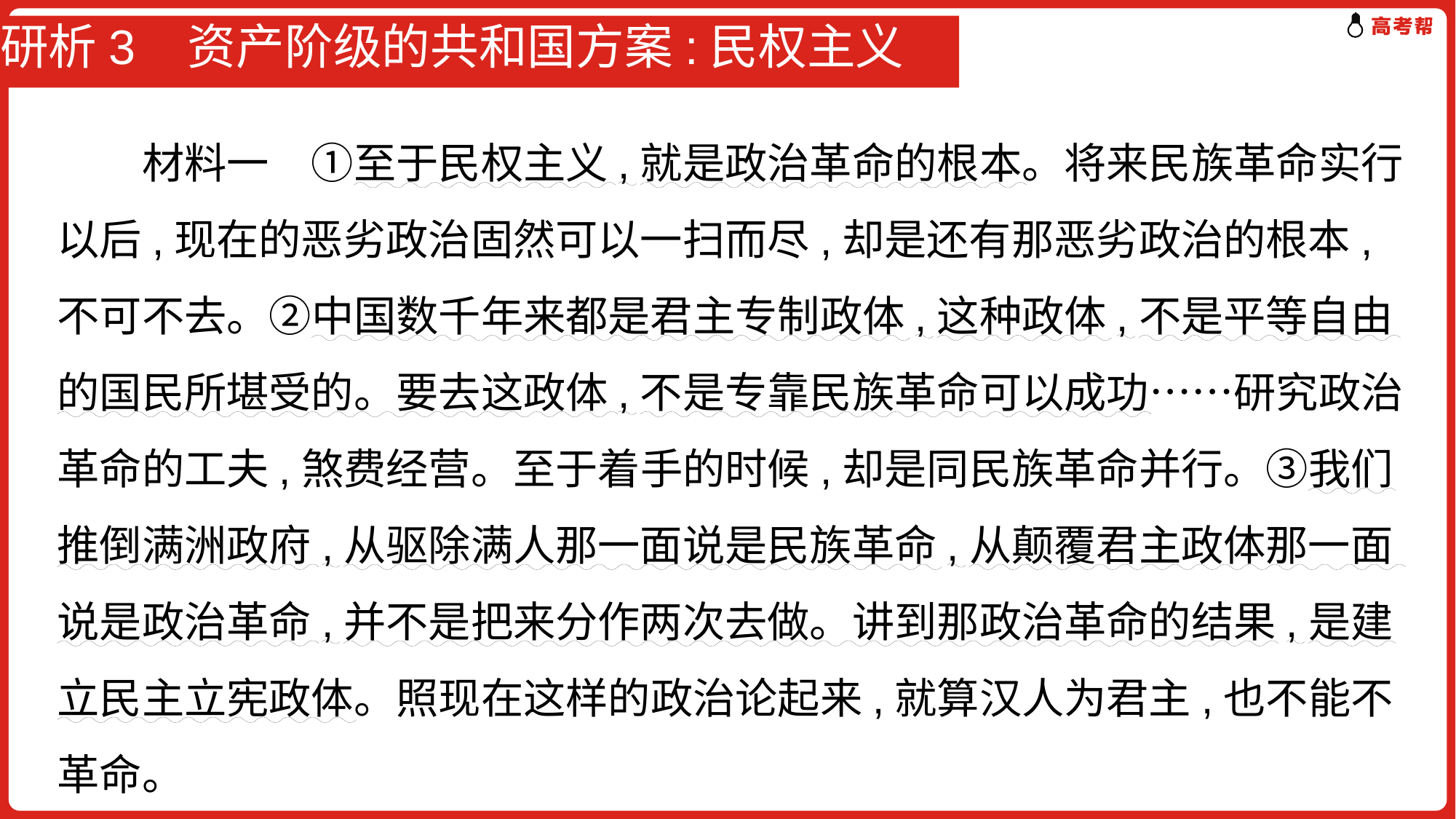

# 研析3   资产阶级的共和国方案:民权主义
　　材料一　①至于民权主义,就是政治革命的根本。将来民族革命实行以后,现在的恶劣政治固然可以一扫而尽,却是还有那恶劣政治的根本,不可不去。②中国数千年来都是君主专制政体,这种政体,不是平等自由的国民所堪受的。要去这政体,不是专靠民族革命可以成功……研究政治革命的工夫,煞费经营。至于着手的时候,却是同民族革命并行。③我们推倒满洲政府,从驱除满人那一面说是民族革命,从颠覆君主政体那一面说是政治革命,并不是把来分作两次去做。讲到那政治革命的结果,是建立民主立宪政体。照现在这样的政治论起来,就算汉人为君主,也不能不革命。
                     ——孙中山《在东京<民报>创刊周年庆祝大会上的演说》